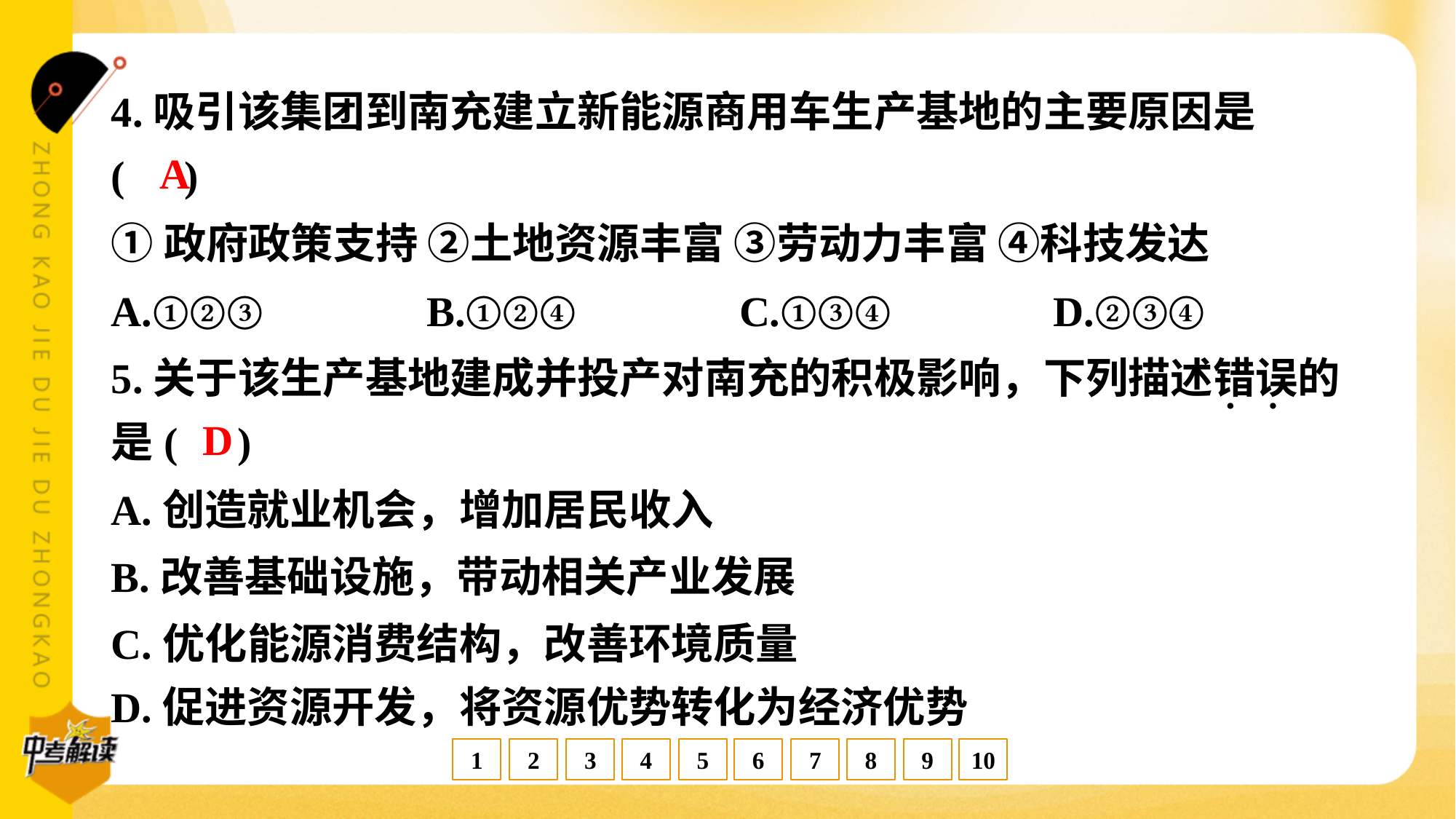

4.吸引该集团到南充建立新能源商用车生产基地的主要原因是
(     )
A
①政府政策支持 ②土地资源丰富 ③劳动力丰富 ④科技发达
A.①②③	B.①②④	C.①③④	D.②③④
5.关于该生产基地建成并投产对南充的积极影响，下列描述错误的
是(     )
D

A.创造就业机会，增加居民收入
B.改善基础设施，带动相关产业发展
C.优化能源消费结构，改善环境质量
D.促进资源开发，将资源优势转化为经济优势